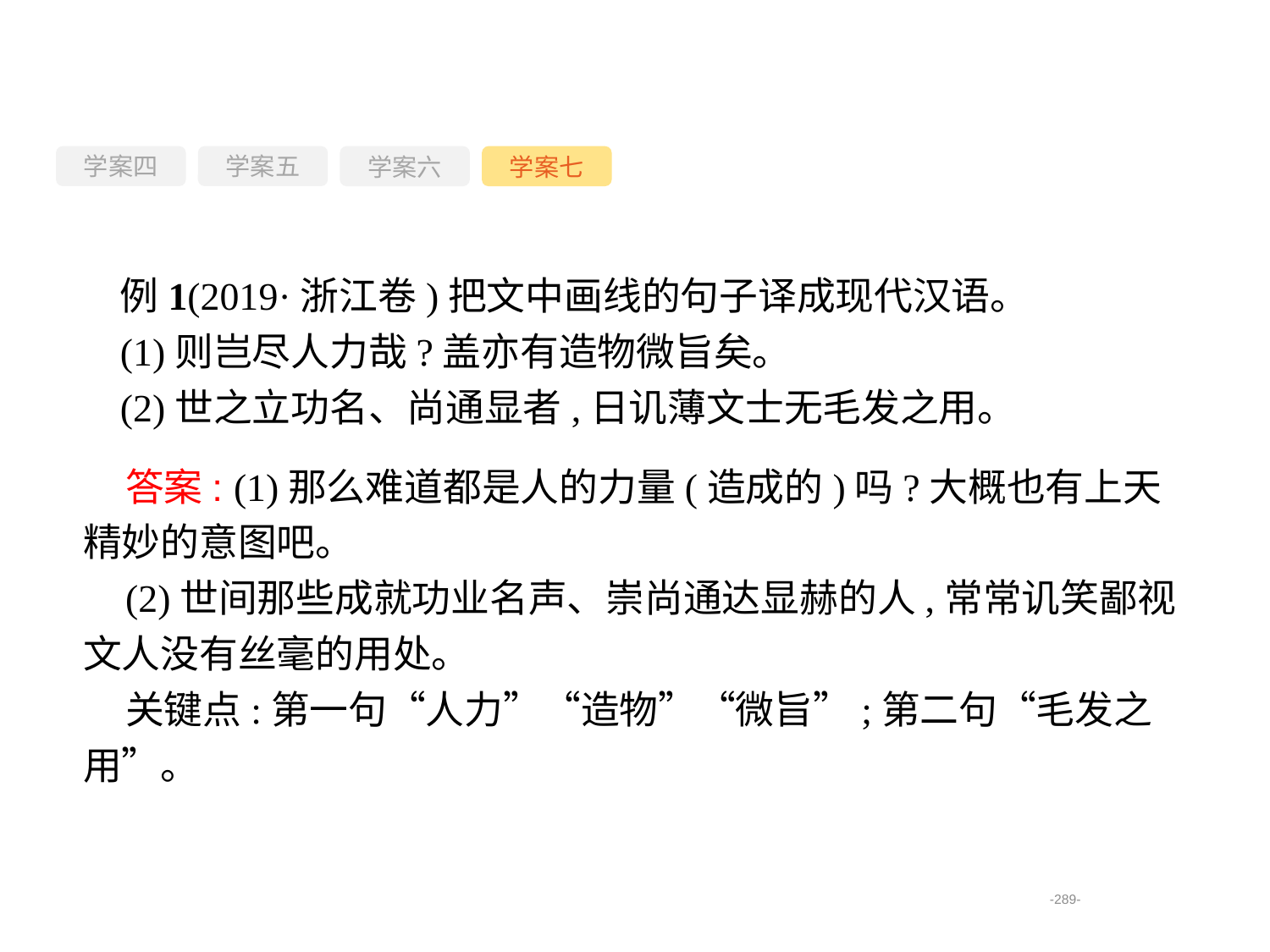

学案四
学案六
学案七
学案五
例1(2019·浙江卷)把文中画线的句子译成现代汉语。
(1)则岂尽人力哉?盖亦有造物微旨矣。
(2)世之立功名、尚通显者,日讥薄文士无毛发之用。
答案: (1)那么难道都是人的力量(造成的)吗?大概也有上天精妙的意图吧。
(2)世间那些成就功业名声、崇尚通达显赫的人,常常讥笑鄙视文人没有丝毫的用处。
关键点:第一句“人力”“造物”“微旨”;第二句“毛发之用”。
-289-